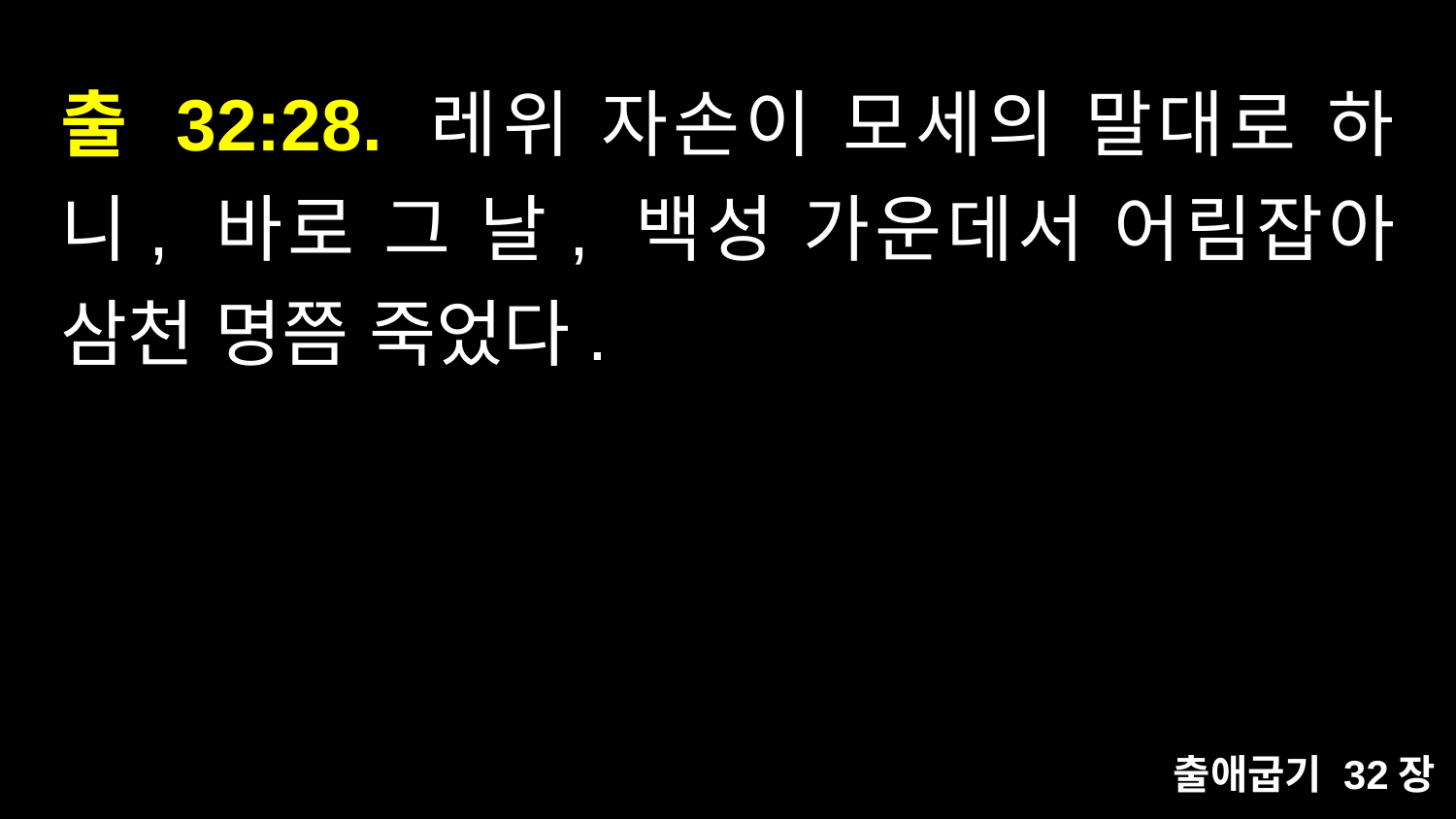

# 출 32:28. 레위 자손이 모세의 말대로 하니, 바로 그 날, 백성 가운데서 어림잡아 삼천 명쯤 죽었다.
출애굽기 32장